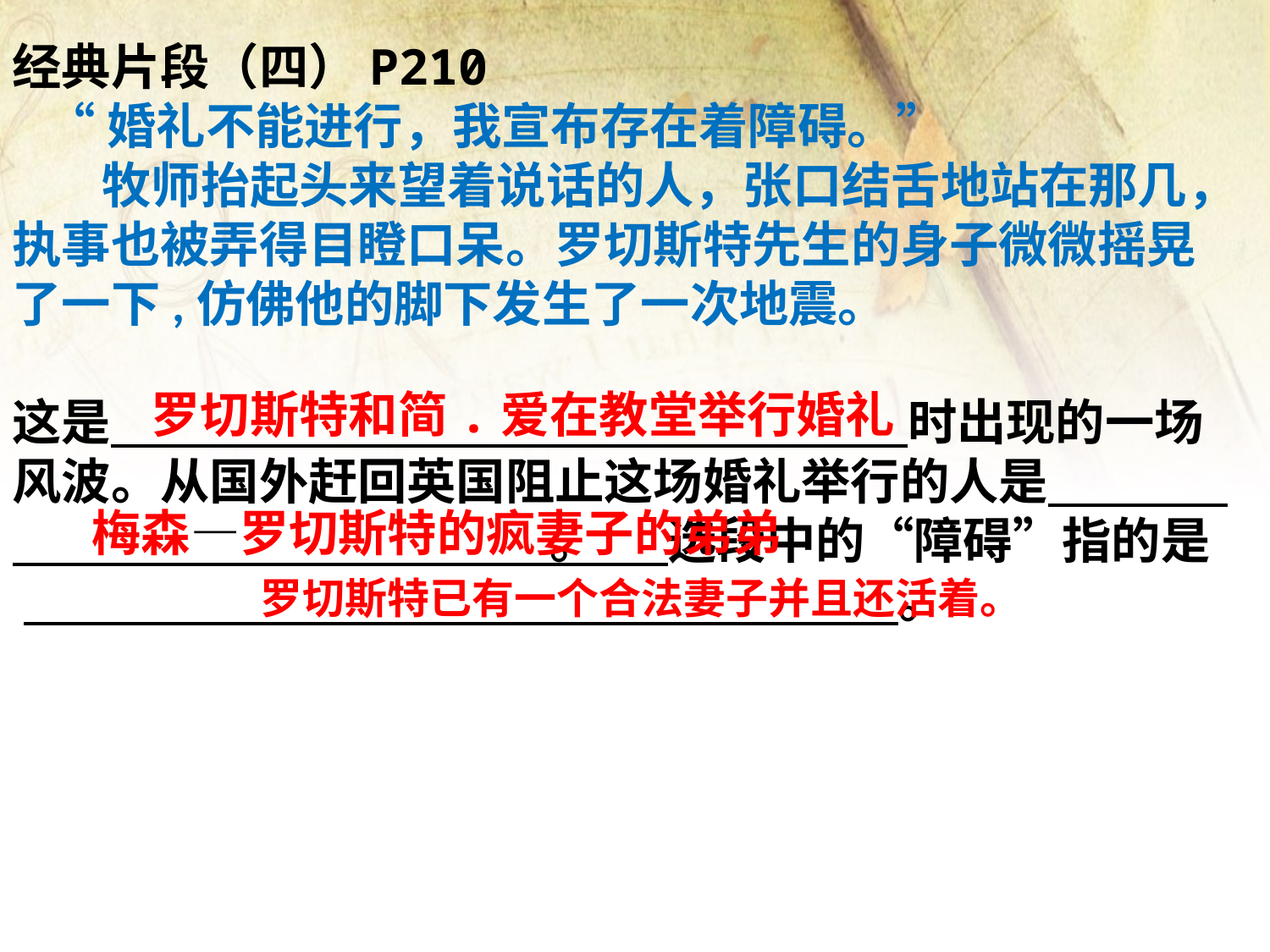

经典片段（四）P210
   “婚礼不能进行，我宣布存在着障碍。”
        牧师抬起头来望着说话的人，张口结舌地站在那几，执事也被弄得目瞪口呆。罗切斯特先生的身子微微摇晃了一下,仿佛他的脚下发生了一次地震。
这是                                                                       时出现的一场风波。从国外赶回英国阻止这场婚礼举行的人是                                                                 。      选段中的“障碍”指的是                                                                                  。
罗切斯特和简.爱在教堂举行婚礼
梅森—罗切斯特的疯妻子的弟弟
罗切斯特已有一个合法妻子并且还活着。